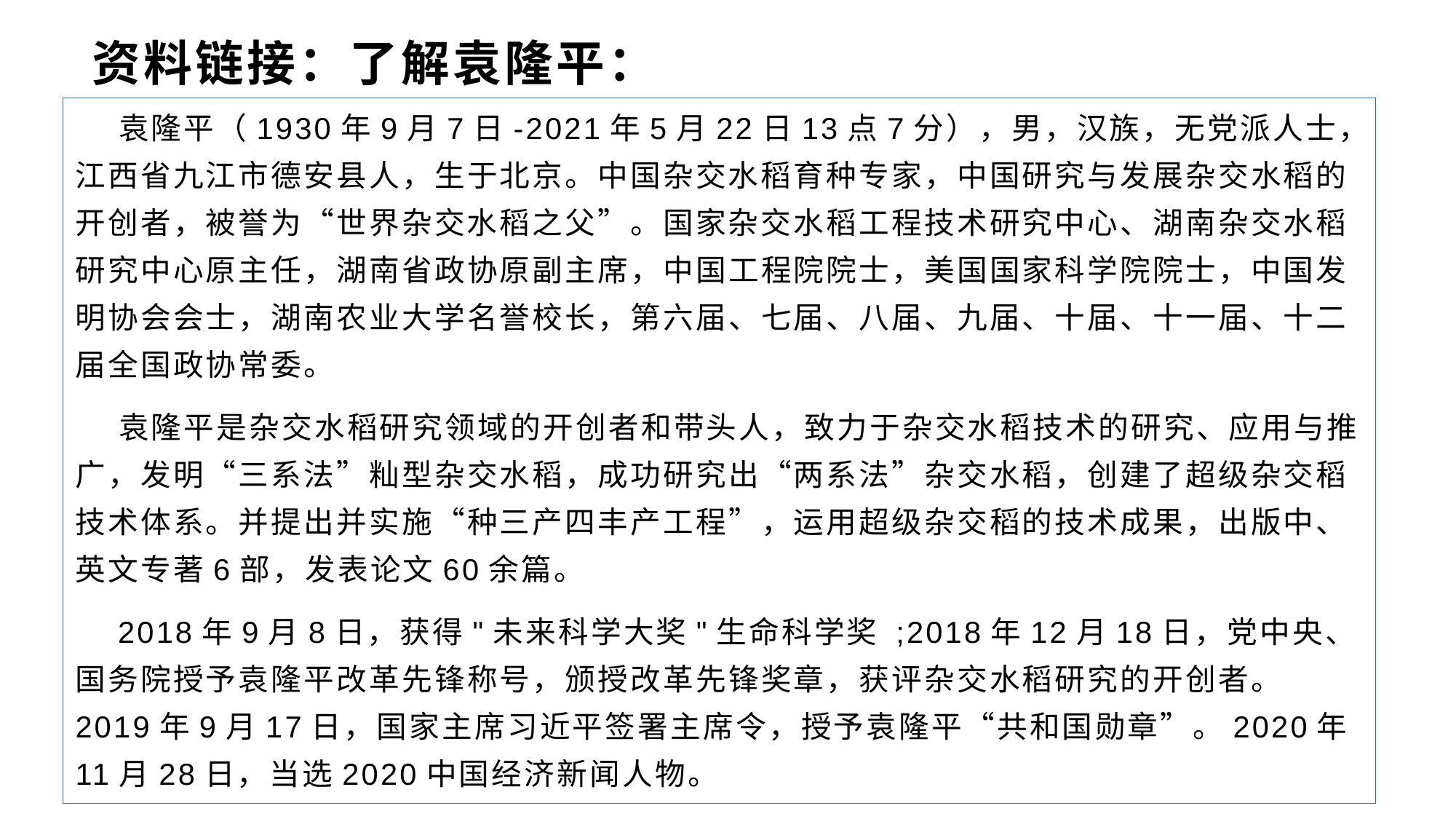

# 资料链接：了解袁隆平：
    袁隆平（1930年9月7日-2021年5月22日13点7分），男，汉族，无党派人士，江西省九江市德安县人，生于北京。中国杂交水稻育种专家，中国研究与发展杂交水稻的开创者，被誉为“世界杂交水稻之父”。国家杂交水稻工程技术研究中心、湖南杂交水稻研究中心原主任，湖南省政协原副主席，中国工程院院士，美国国家科学院院士，中国发明协会会士，湖南农业大学名誉校长，第六届、七届、八届、九届、十届、十一届、十二届全国政协常委。
    袁隆平是杂交水稻研究领域的开创者和带头人，致力于杂交水稻技术的研究、应用与推广，发明“三系法”籼型杂交水稻，成功研究出“两系法”杂交水稻，创建了超级杂交稻技术体系。并提出并实施“种三产四丰产工程”，运用超级杂交稻的技术成果，出版中、英文专著6部，发表论文60余篇。
    2018年9月8日，获得"未来科学大奖"生命科学奖 ;2018年12月18日，党中央、国务院授予袁隆平改革先锋称号，颁授改革先锋奖章，获评杂交水稻研究的开创者。 2019年9月17日，国家主席习近平签署主席令，授予袁隆平“共和国勋章”。2020年11月28日，当选2020中国经济新闻人物。